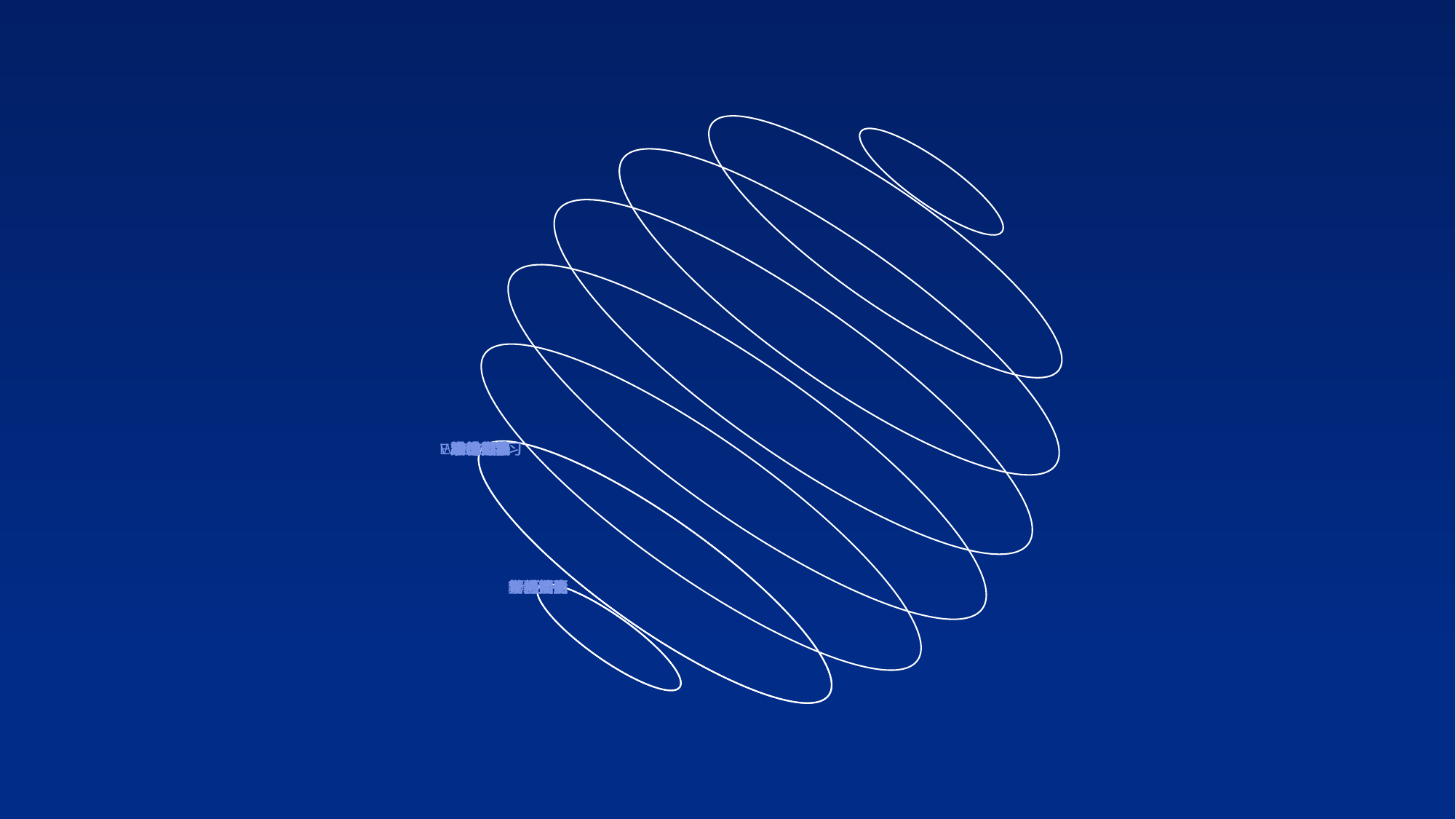

3D立体
缩放定位
母版
动态图表
素材分享
设计灵感
其他风格
WPS
EXCEL学习
WORD学习
学习方法
演讲技巧
媒体运营
职场办公
活动赛事

素材整合
宣传漫画
宏
其他插件
新手问题
色彩渐变
视频元素
黑金风
个人简历
其他技能